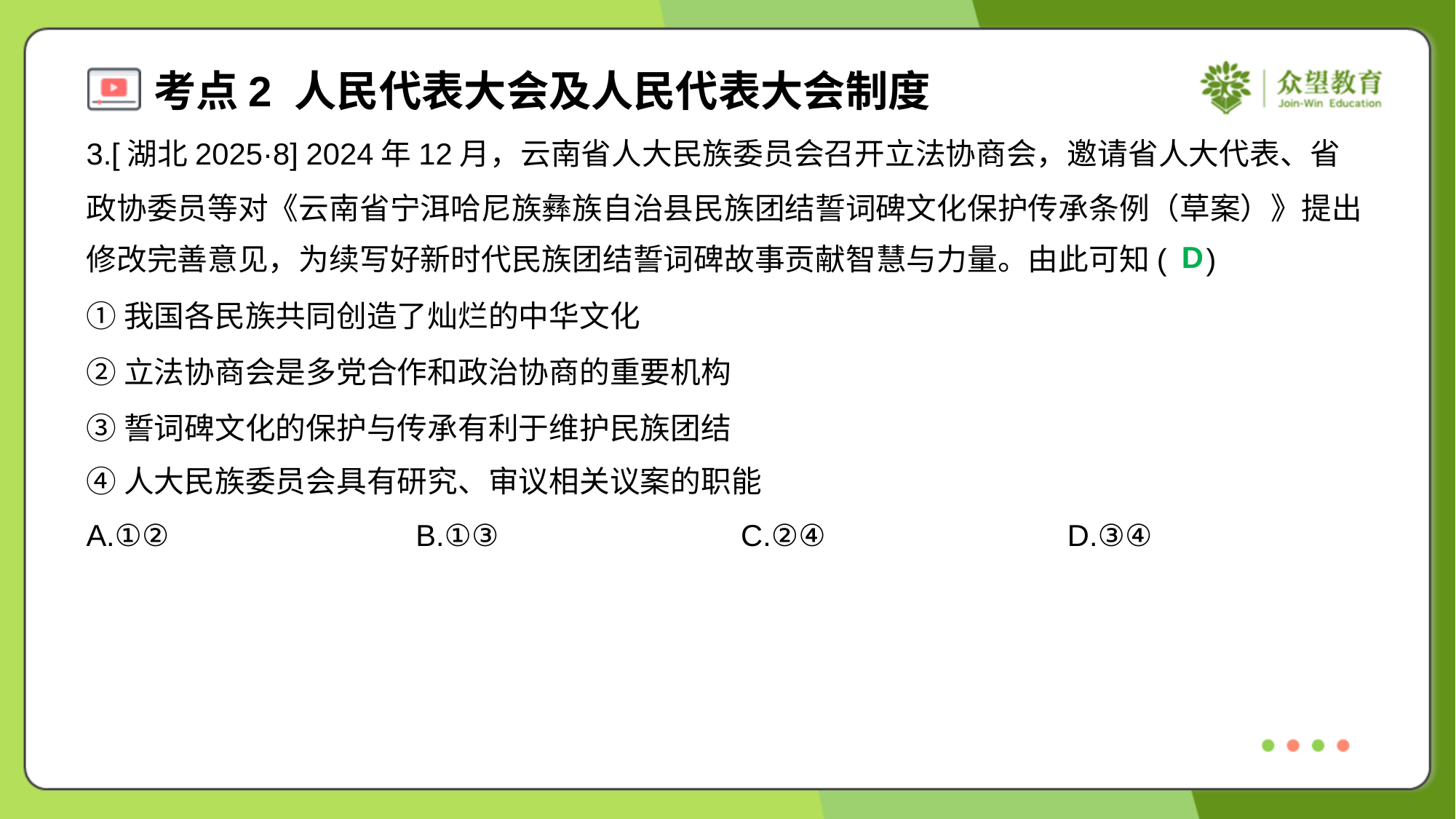

3.[湖北2025·8] 2024年12月，云南省人大民族委员会召开立法协商会，邀请省人大代表、省
政协委员等对《云南省宁洱哈尼族彝族自治县民族团结誓词碑文化保护传承条例（草案）》提出
修改完善意见，为续写好新时代民族团结誓词碑故事贡献智慧与力量。由此可知(     )
D
①我国各民族共同创造了灿烂的中华文化
②立法协商会是多党合作和政治协商的重要机构
③誓词碑文化的保护与传承有利于维护民族团结
④人大民族委员会具有研究、审议相关议案的职能
A.①②	B.①③	C.②④	D.③④